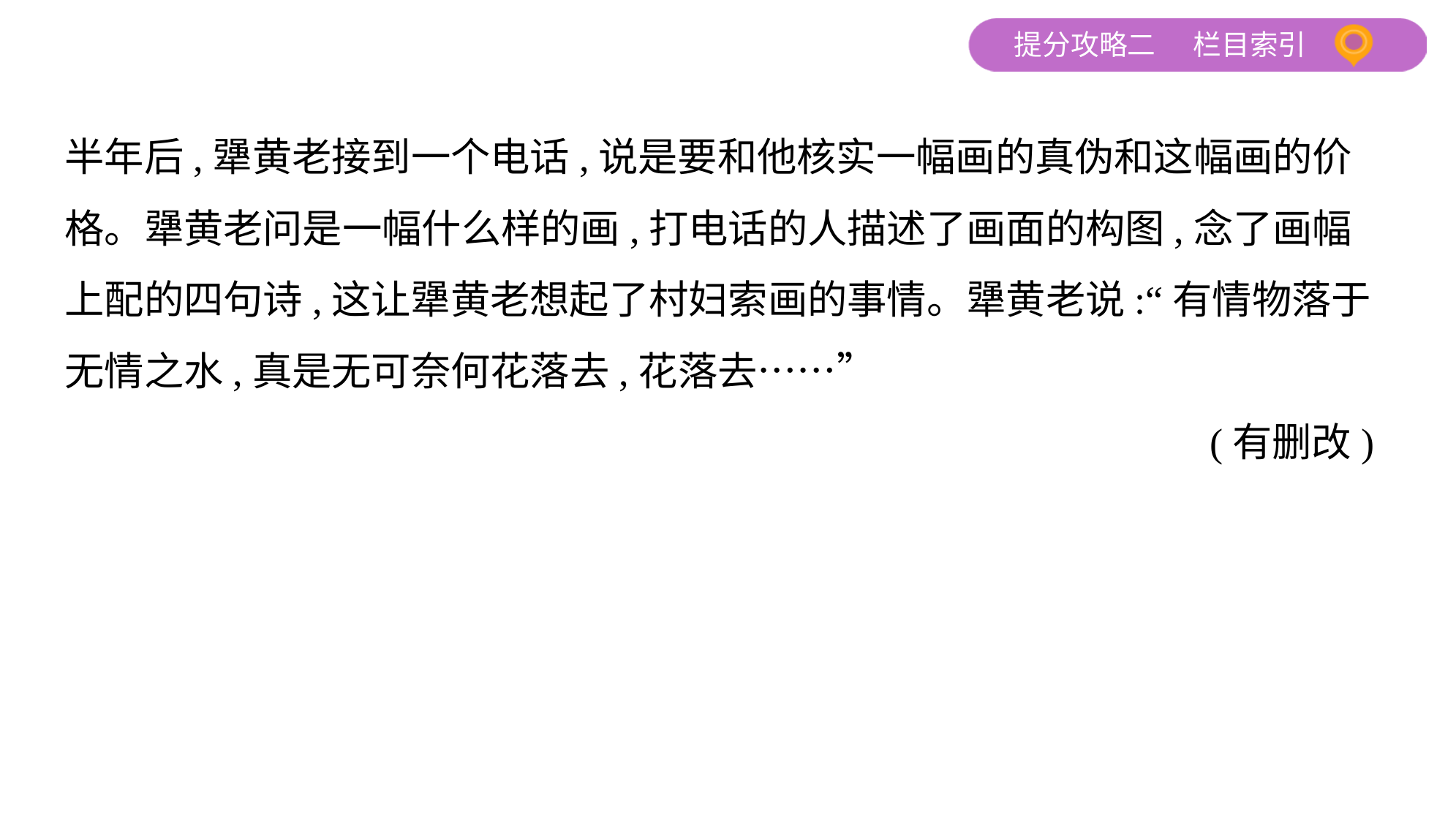

半年后,犟黄老接到一个电话,说是要和他核实一幅画的真伪和这幅画的价格。犟黄老问是一幅什么样的画,打电话的人描述了画面的构图,念了画幅上配的四句诗,这让犟黄老想起了村妇索画的事情。犟黄老说:“有情物落于无情之水,真是无可奈何花落去,花落去……”
                                                                                                                    (有删改)